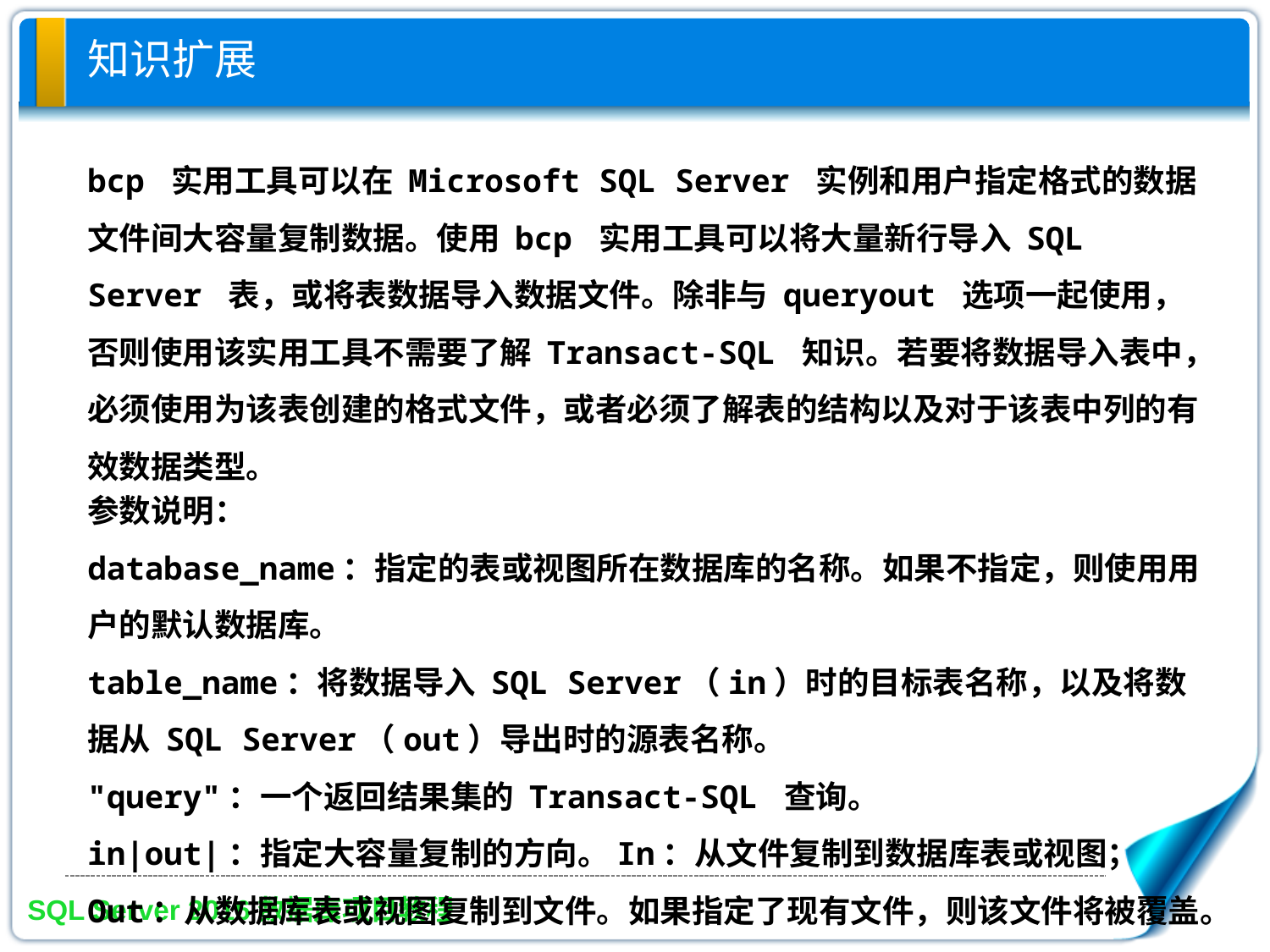

# 知识扩展
bcp 实用工具可以在 Microsoft SQL Server 实例和用户指定格式的数据文件间大容量复制数据。使用 bcp 实用工具可以将大量新行导入 SQL Server 表，或将表数据导入数据文件。除非与 queryout 选项一起使用，否则使用该实用工具不需要了解 Transact-SQL 知识。若要将数据导入表中，必须使用为该表创建的格式文件，或者必须了解表的结构以及对于该表中列的有效数据类型。
参数说明：
database_name：指定的表或视图所在数据库的名称。如果不指定，则使用用户的默认数据库。
table_name：将数据导入 SQL Server（in）时的目标表名称，以及将数据从 SQL Server（out）导出时的源表名称。
"query"：一个返回结果集的 Transact-SQL 查询。
in|out|：指定大容量复制的方向。In：从文件复制到数据库表或视图；Out：从数据库表或视图复制到文件。如果指定了现有文件，则该文件将被覆盖。